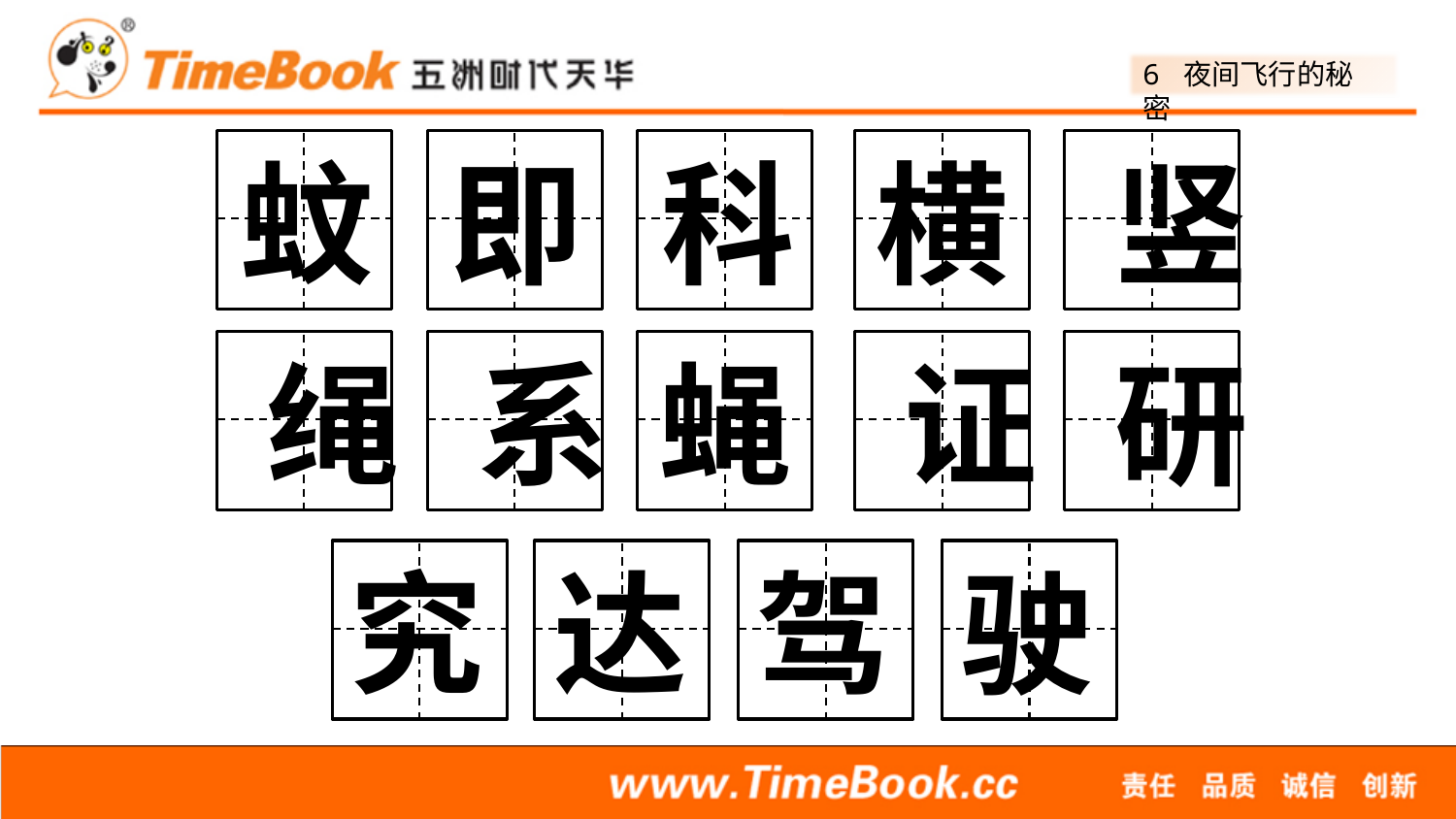

蚊
即
科
横
竖

绳
系
蝇
证
研

究
达
驾
驶